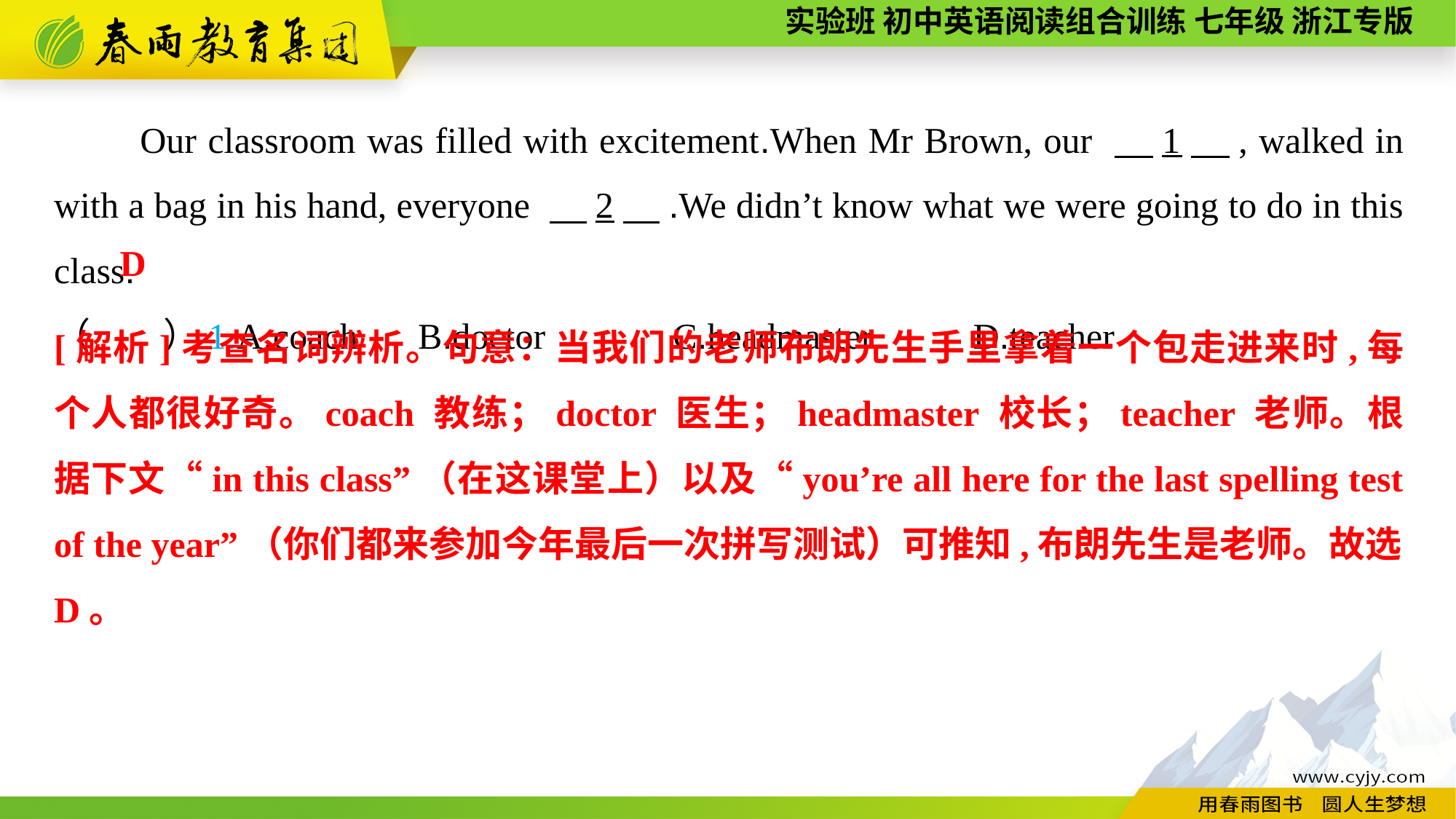

Our classroom was filled with excitement.When Mr Brown, our 　1　, walked in with a bag in his hand, everyone 　2　.We didn’t know what we were going to do in this class.
（　　）1.A.coach	    B.doctor              C.headmaster	     D.teacher
D
[解析]考查名词辨析。句意：当我们的老师布朗先生手里拿着一个包走进来时,每个人都很好奇。coach 教练；doctor 医生；headmaster 校长；teacher 老师。根据下文“in this class”（在这课堂上）以及“you’re all here for the last spelling test of the year”（你们都来参加今年最后一次拼写测试）可推知,布朗先生是老师。故选D。